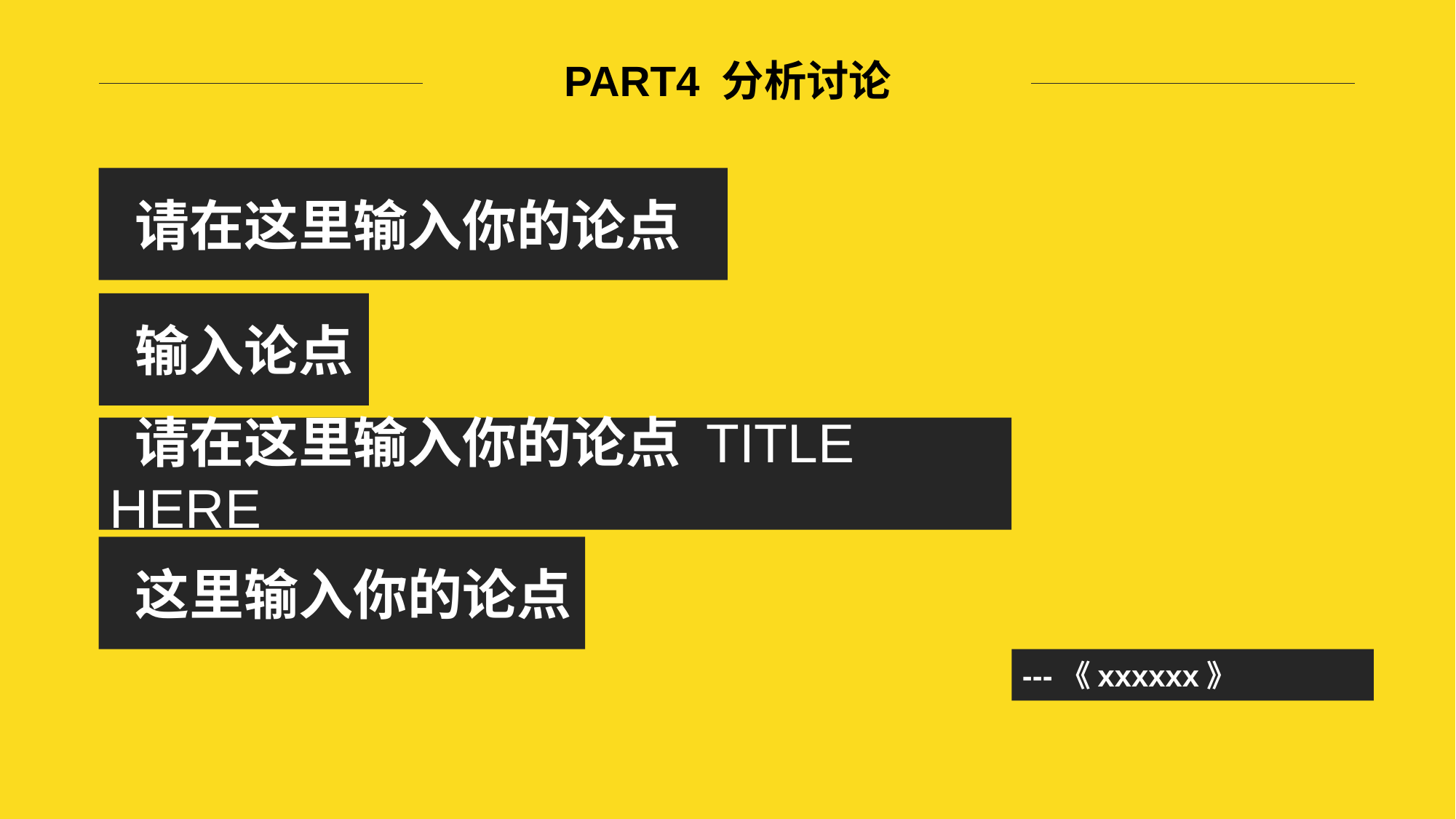

PART4 分析讨论
 请在这里输入你的论点
 输入论点
 请在这里输入你的论点 TITLE HERE
 这里输入你的论点
---《xxxxxx》